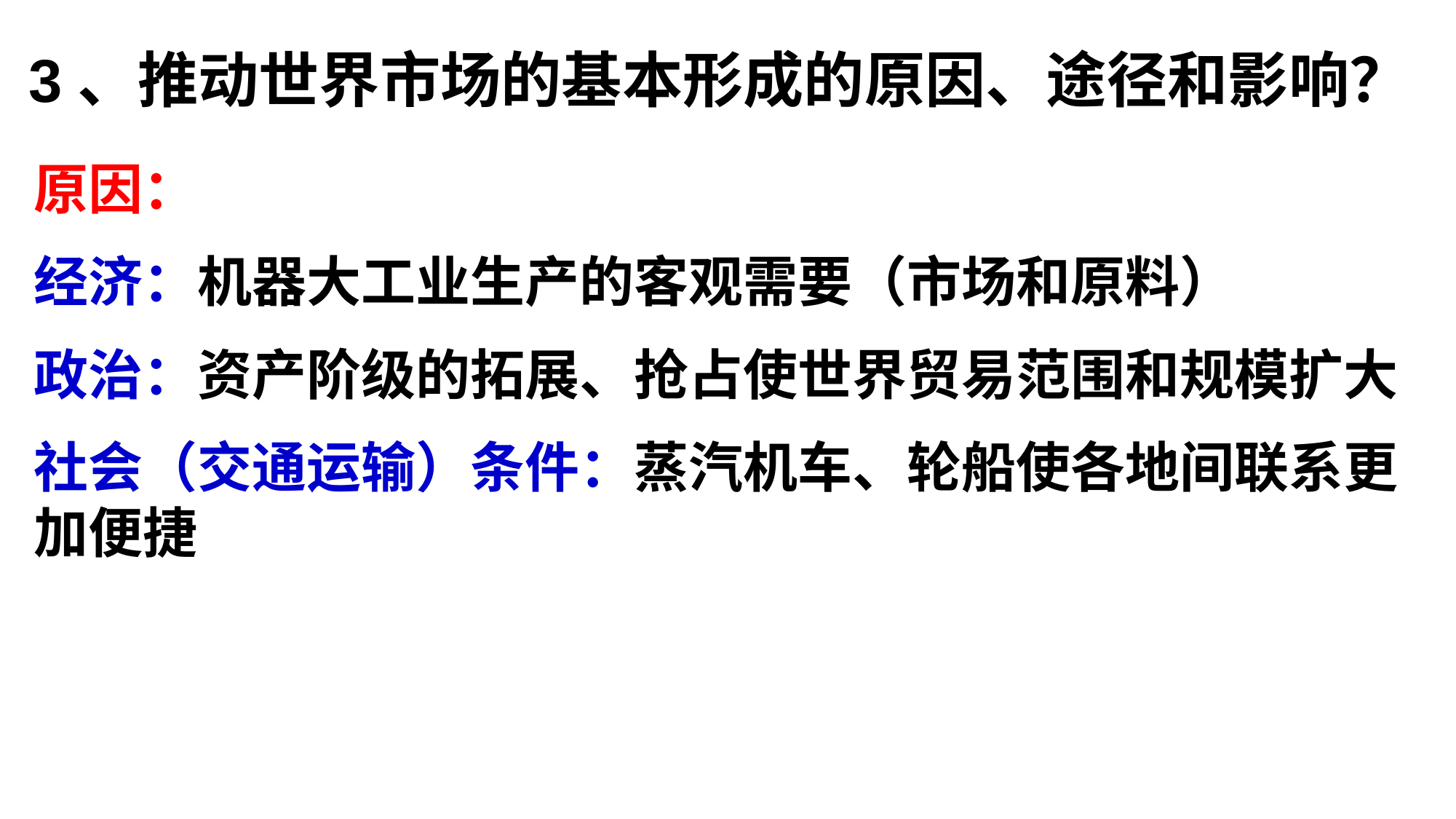

3、推动世界市场的基本形成的原因、途径和影响？
原因：
经济：机器大工业生产的客观需要（市场和原料）
政治：资产阶级的拓展、抢占使世界贸易范围和规模扩大
社会（交通运输）条件：蒸汽机车、轮船使各地间联系更加便捷